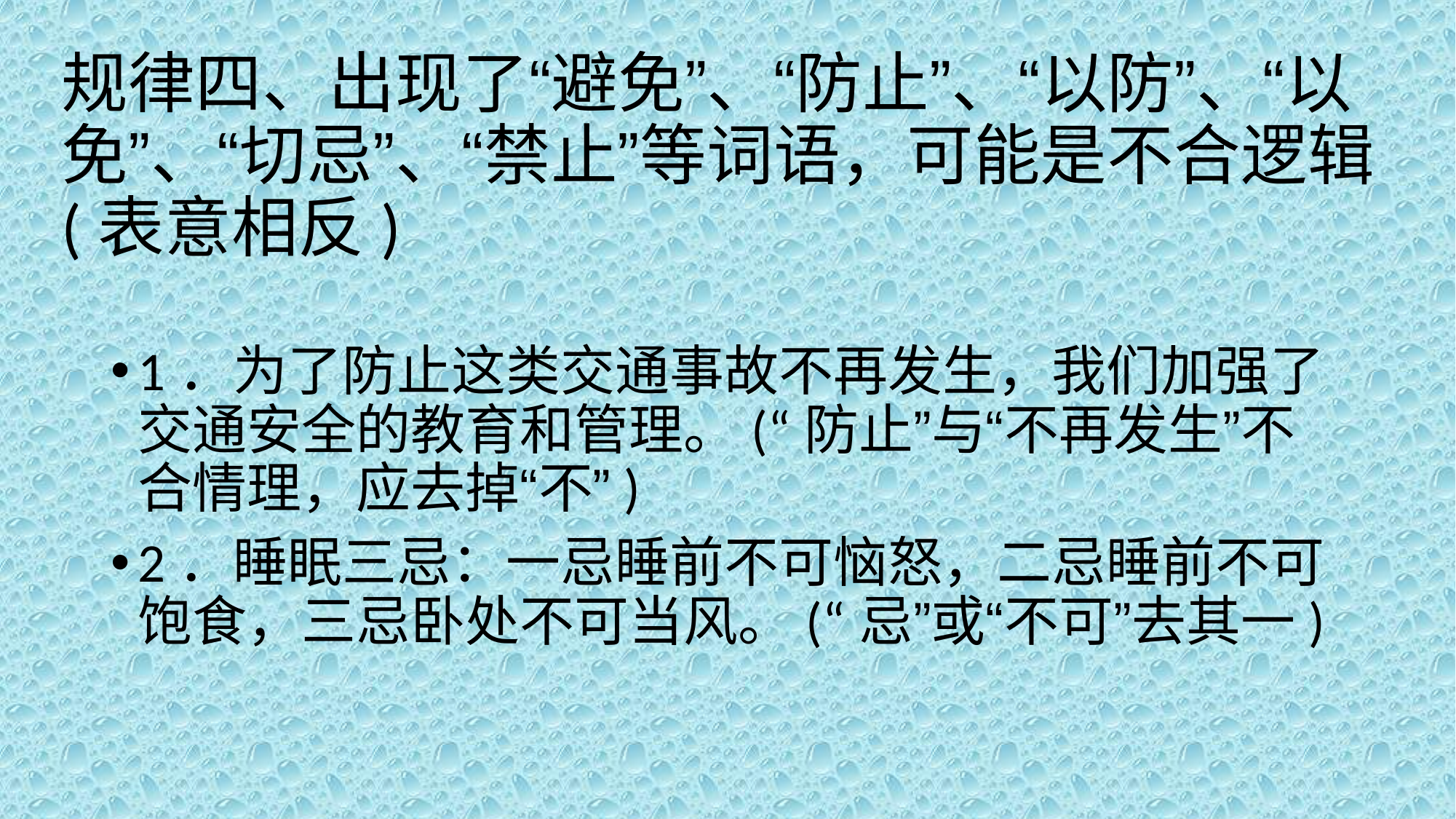

# 规律四、出现了“避免”、“防止”、“以防”、“以免”、“切忌”、“禁止”等词语，可能是不合逻辑(表意相反)
1．为了防止这类交通事故不再发生，我们加强了交通安全的教育和管理。(“防止”与“不再发生”不合情理，应去掉“不”)
2．睡眠三忌：一忌睡前不可恼怒，二忌睡前不可饱食，三忌卧处不可当风。(“忌”或“不可”去其一)